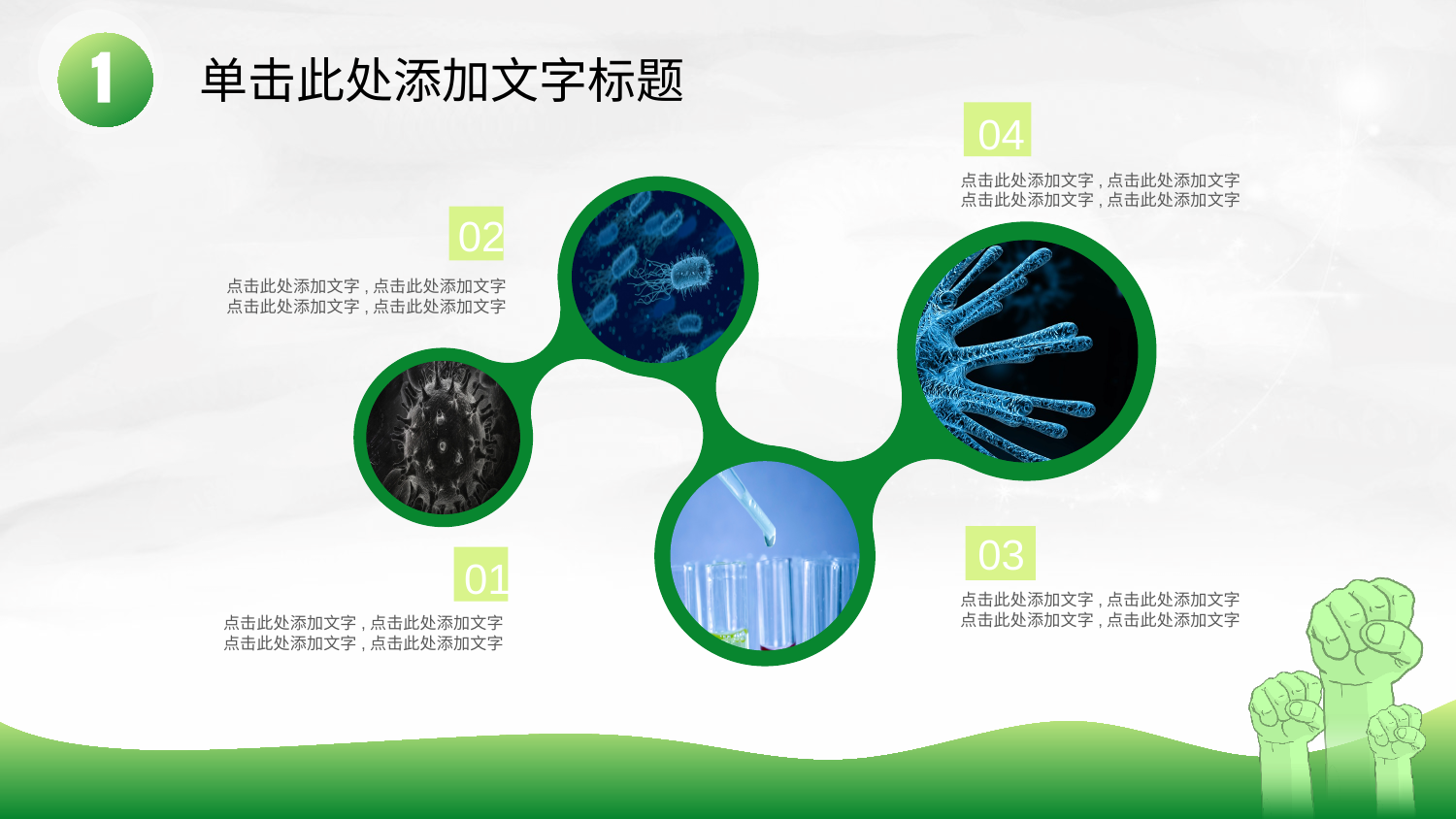

1
单击此处添加文字标题

04

点击此处添加文字,点击此处添加文字
点击此处添加文字,点击此处添加文字

02

点击此处添加文字,点击此处添加文字
点击此处添加文字,点击此处添加文字

03

点击此处添加文字,点击此处添加文字
点击此处添加文字,点击此处添加文字
01

点击此处添加文字,点击此处添加文字
点击此处添加文字,点击此处添加文字